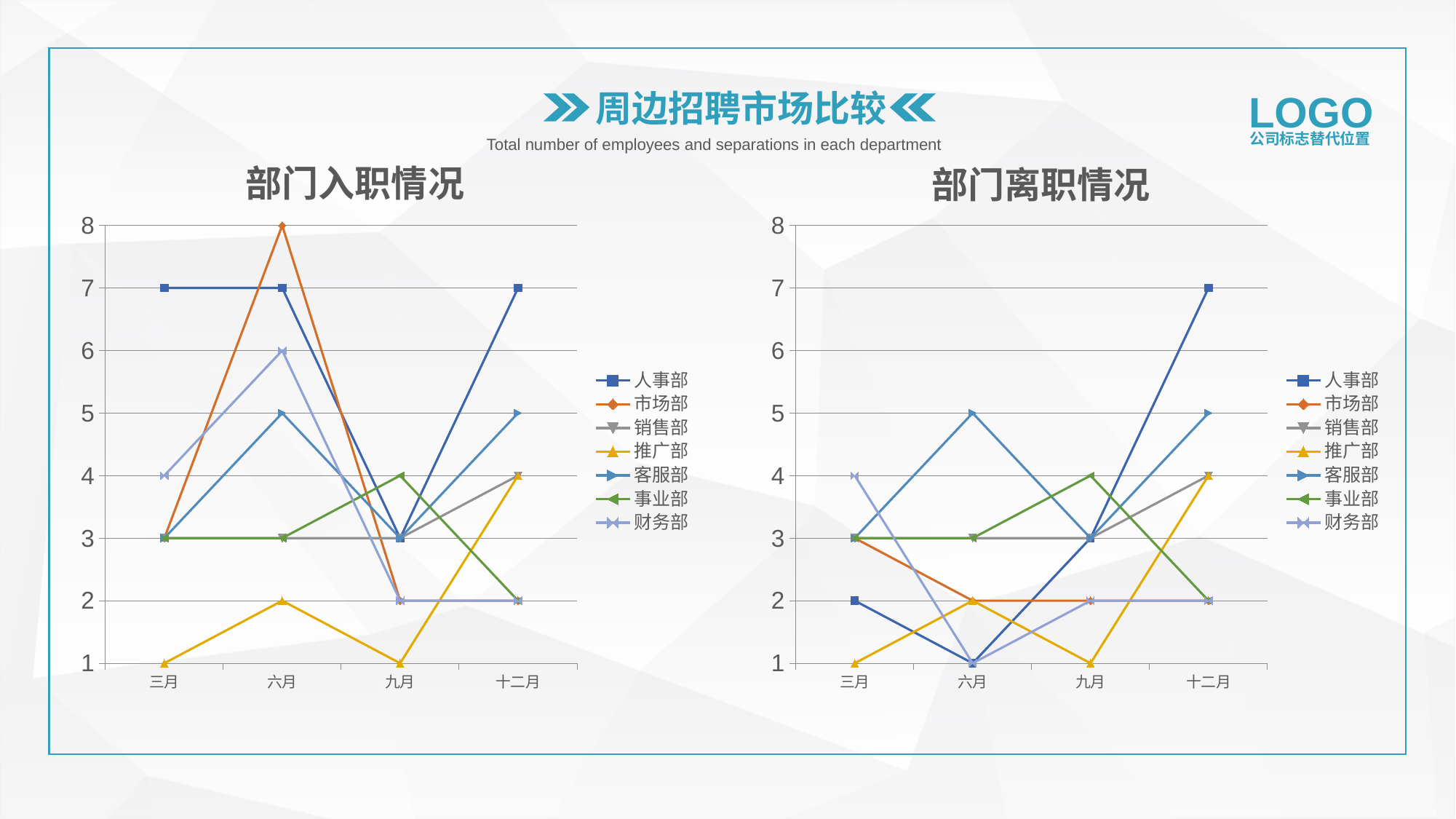

周边招聘市场比较
LOGO
公司标志替代位置

Total number of employees and separations in each department
部门入职情况
部门离职情况

### Chart

| Category | 人事部 | 市场部 | 销售部 | 推广部 | 客服部 | 事业部 | 财务部 |
|---|---|---|---|---|---|---|---|
| 三月 | 7.0 | 3.0 | 3.0 | 1.0 | 3.0 | 3.0 | 4.0 |
| 六月 | 7.0 | 8.0 | 3.0 | 2.0 | 5.0 | 3.0 | 6.0 |
| 九月 | 3.0 | 2.0 | 3.0 | 1.0 | 3.0 | 4.0 | 2.0 |
| 十二月 | 7.0 | 2.0 | 4.0 | 4.0 | 5.0 | 2.0 | 2.0 |

### Chart

| Category | 人事部 | 市场部 | 销售部 | 推广部 | 客服部 | 事业部 | 财务部 |
|---|---|---|---|---|---|---|---|
| 三月 | 2.0 | 3.0 | 3.0 | 1.0 | 3.0 | 3.0 | 4.0 |
| 六月 | 1.0 | 2.0 | 3.0 | 2.0 | 5.0 | 3.0 | 1.0 |
| 九月 | 3.0 | 2.0 | 3.0 | 1.0 | 3.0 | 4.0 | 2.0 |
| 十二月 | 7.0 | 2.0 | 4.0 | 4.0 | 5.0 | 2.0 | 2.0 |